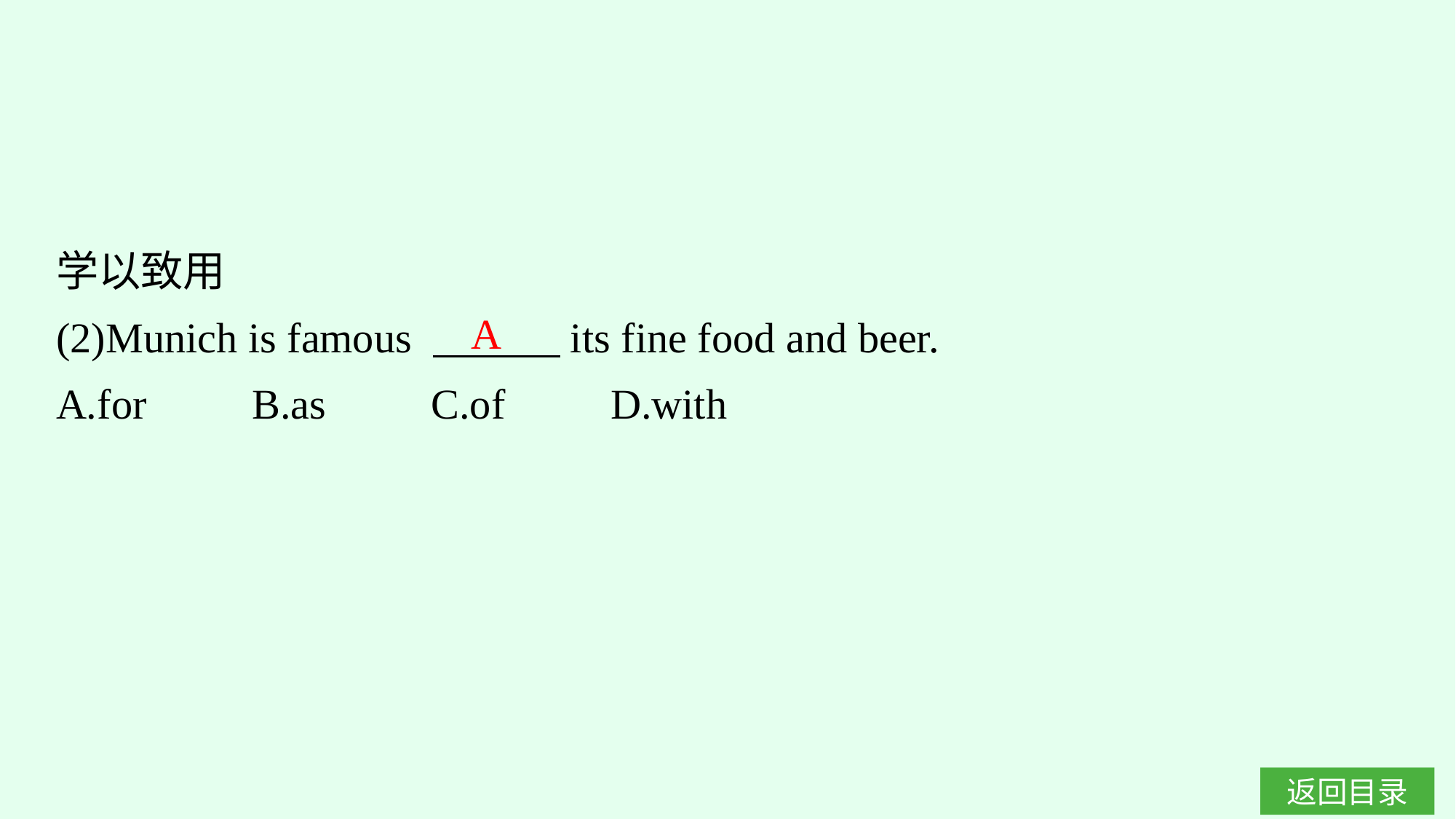

学以致用
(2)Munich is famous 　　　its fine food and beer.
A.for　　B.as	C.of　　D.with
A